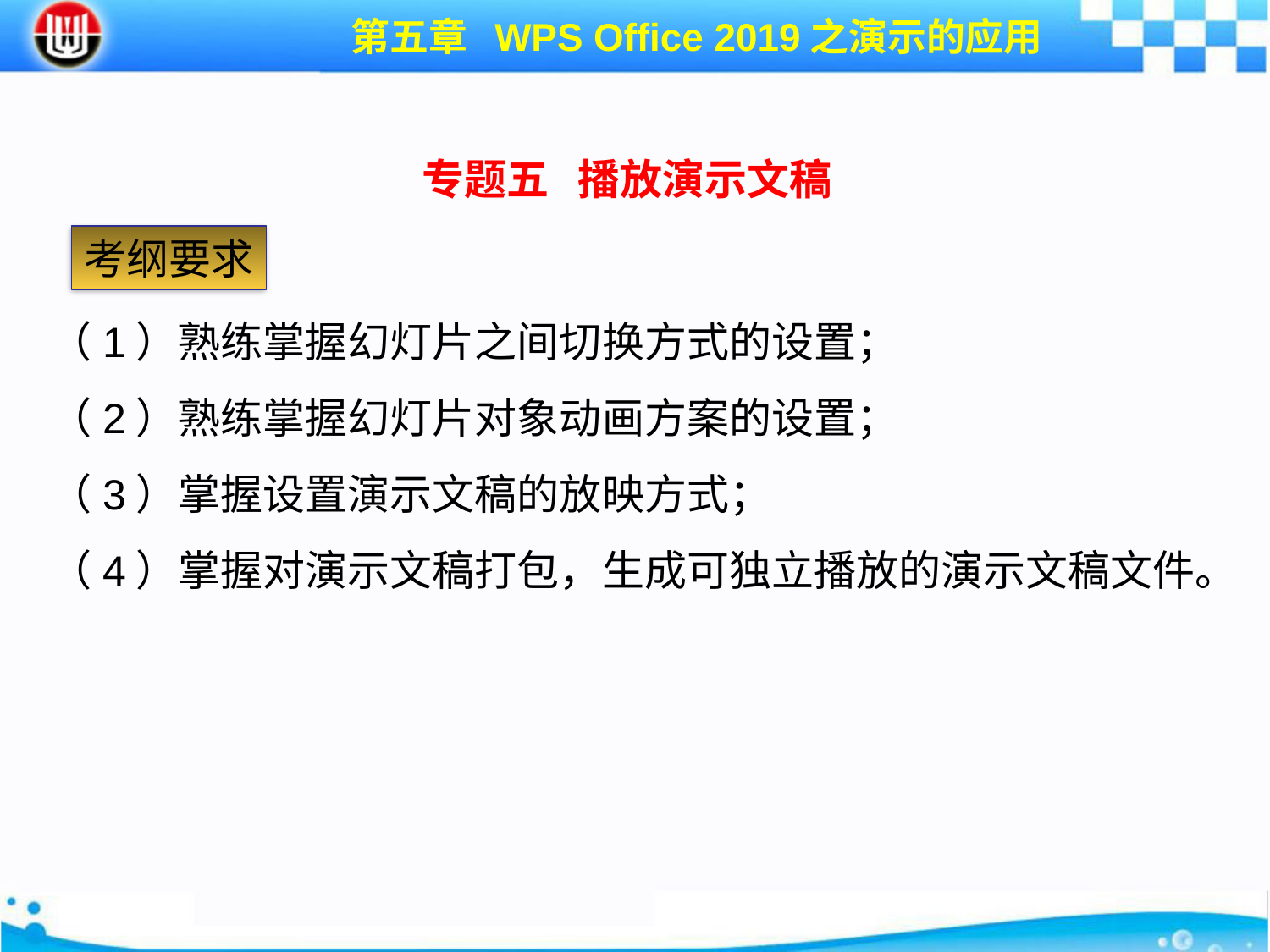

第五章  WPS Office 2019之演示的应用
专题五   播放演示文稿
考纲要求

（1）熟练掌握幻灯片之间切换方式的设置；
（2）熟练掌握幻灯片对象动画方案的设置；
（3）掌握设置演示文稿的放映方式；
（4）掌握对演示文稿打包，生成可独立播放的演示文稿文件。